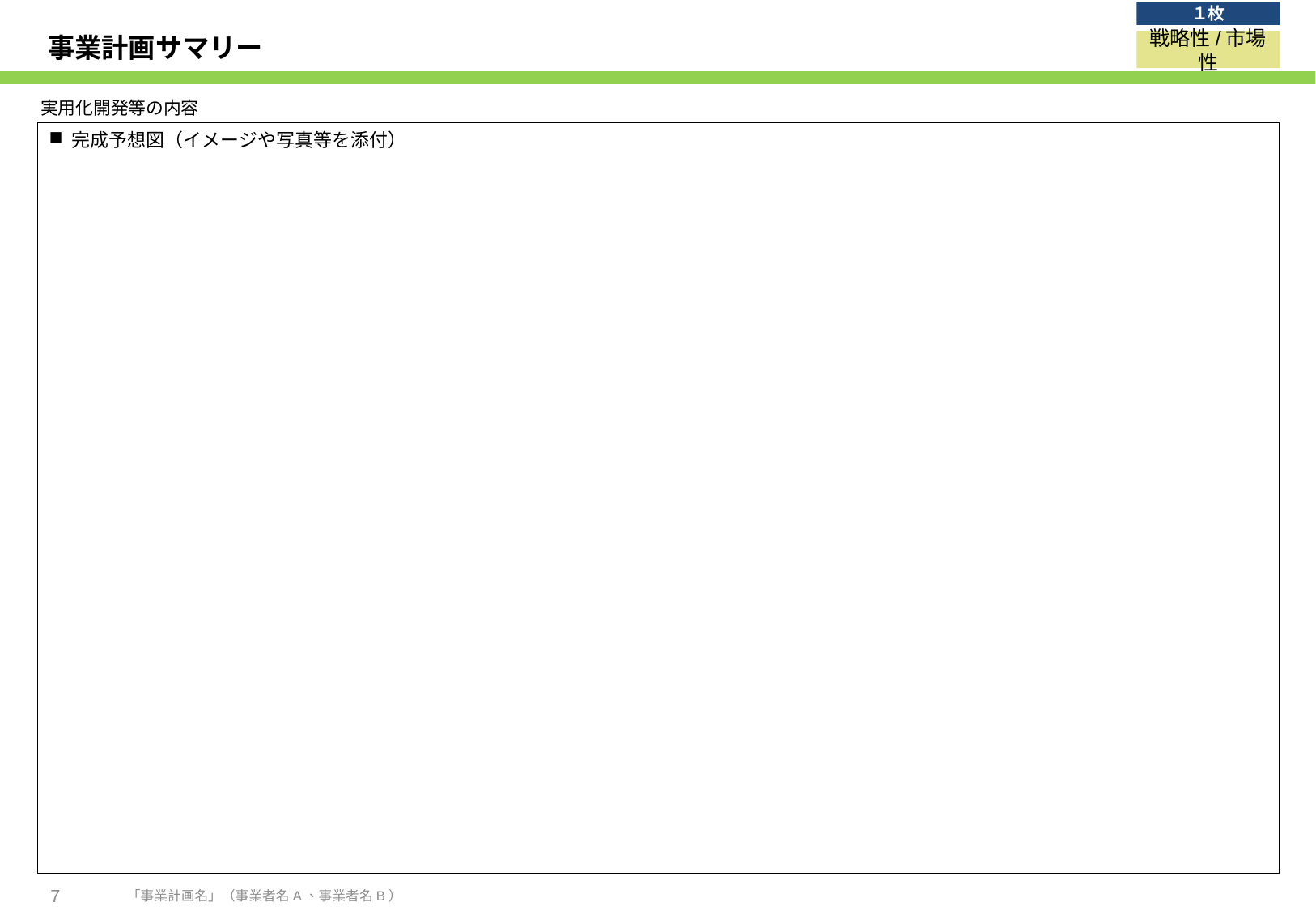

１枚
# 事業計画サマリー
戦略性/市場性
実用化開発等の内容
完成予想図（イメージや写真等を添付）
7
「事業計画名」（事業者名A、事業者名B）